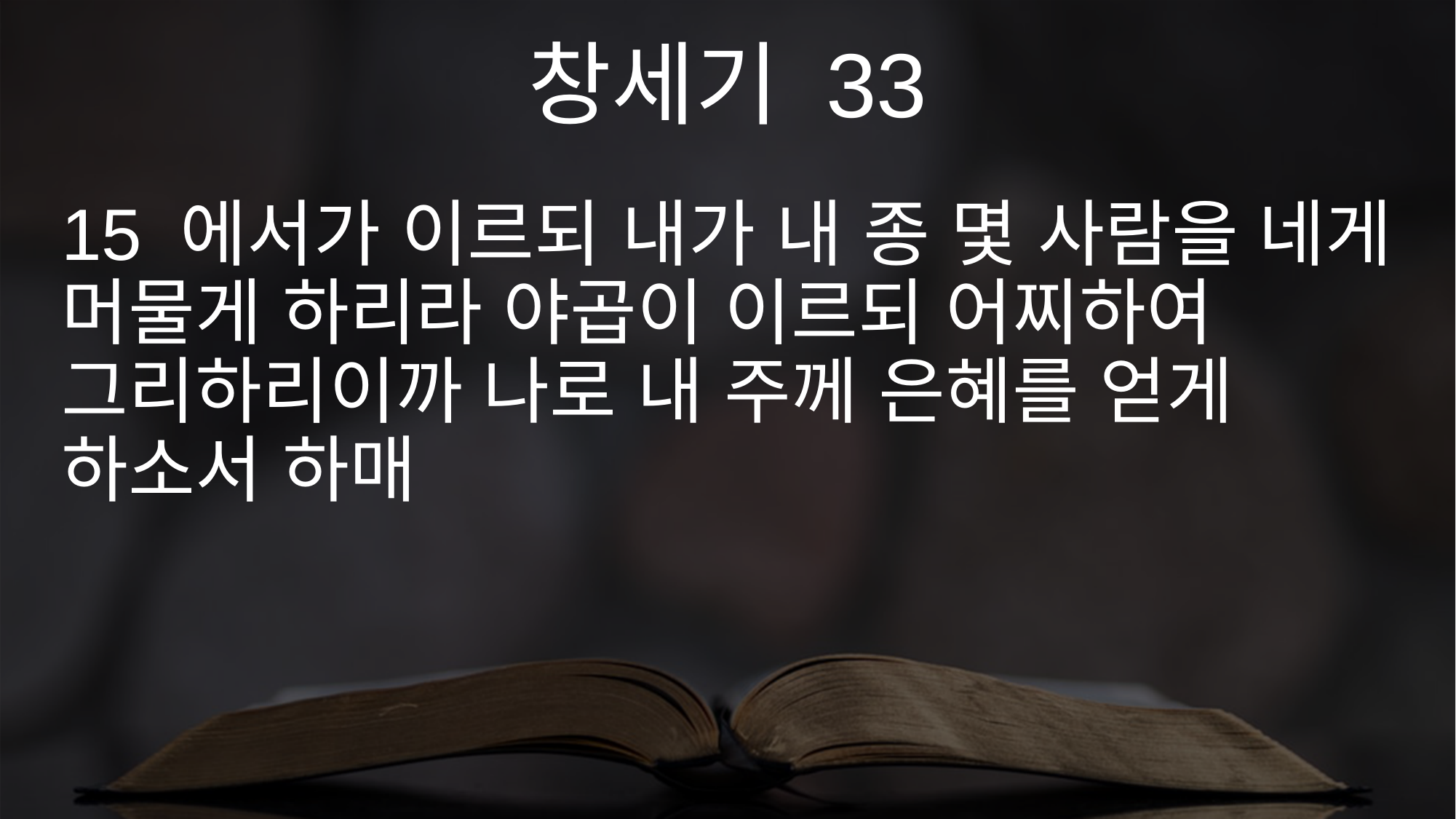

창세기 33
15 에서가 이르되 내가 내 종 몇 사람을 네게 머물게 하리라 야곱이 이르되 어찌하여 그리하리이까 나로 내 주께 은혜를 얻게 하소서 하매